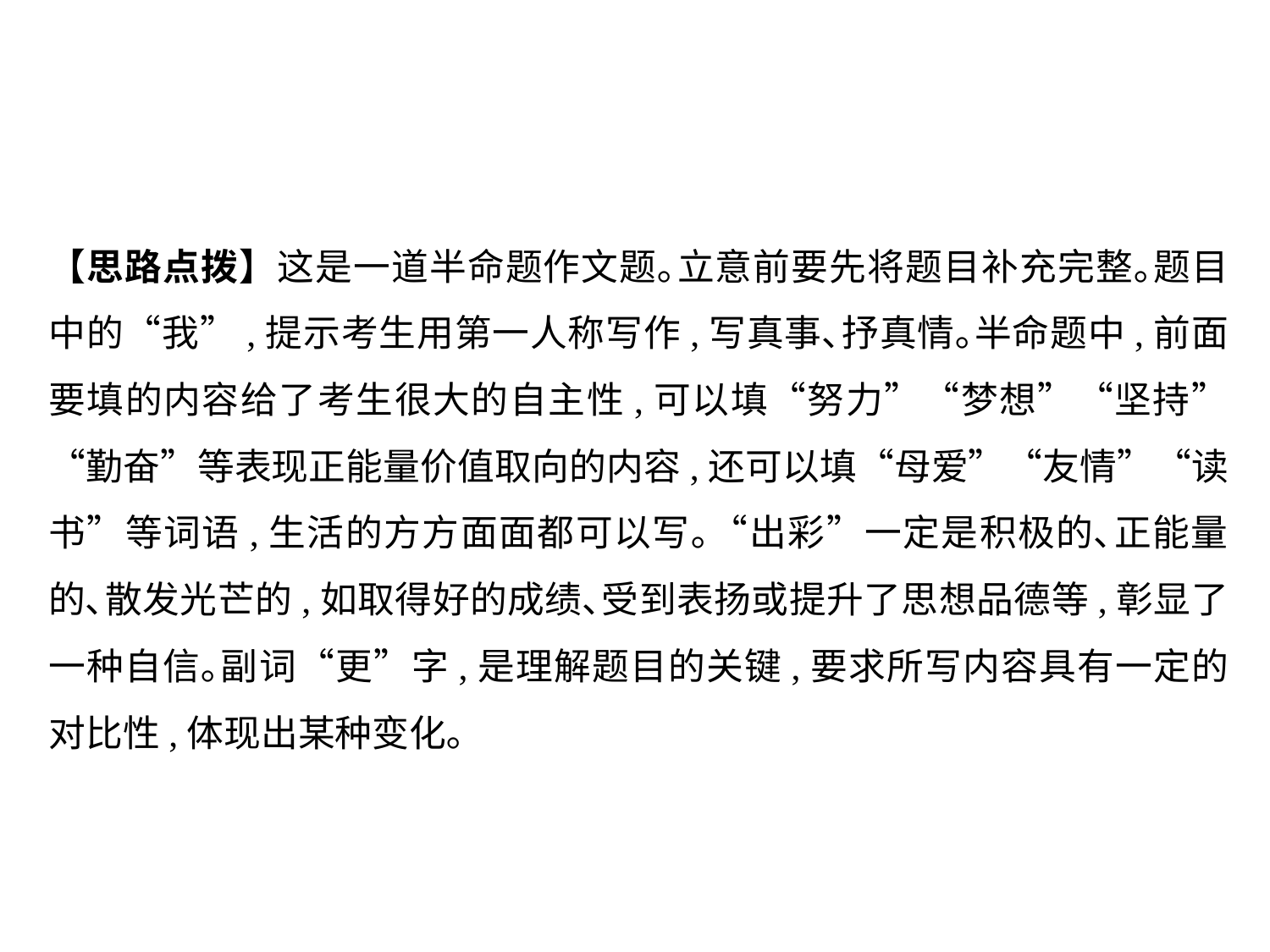

【思路点拨】这是一道半命题作文题｡立意前要先将题目补充完整｡题目中的“我”,提示考生用第一人称写作,写真事､抒真情｡半命题中,前面要填的内容给了考生很大的自主性,可以填“努力”“梦想”“坚持”“勤奋”等表现正能量价值取向的内容,还可以填“母爱”“友情”“读书”等词语,生活的方方面面都可以写｡“出彩”一定是积极的､正能量的､散发光芒的,如取得好的成绩､受到表扬或提升了思想品德等,彰显了一种自信｡副词“更”字,是理解题目的关键,要求所写内容具有一定的对比性,体现出某种变化｡